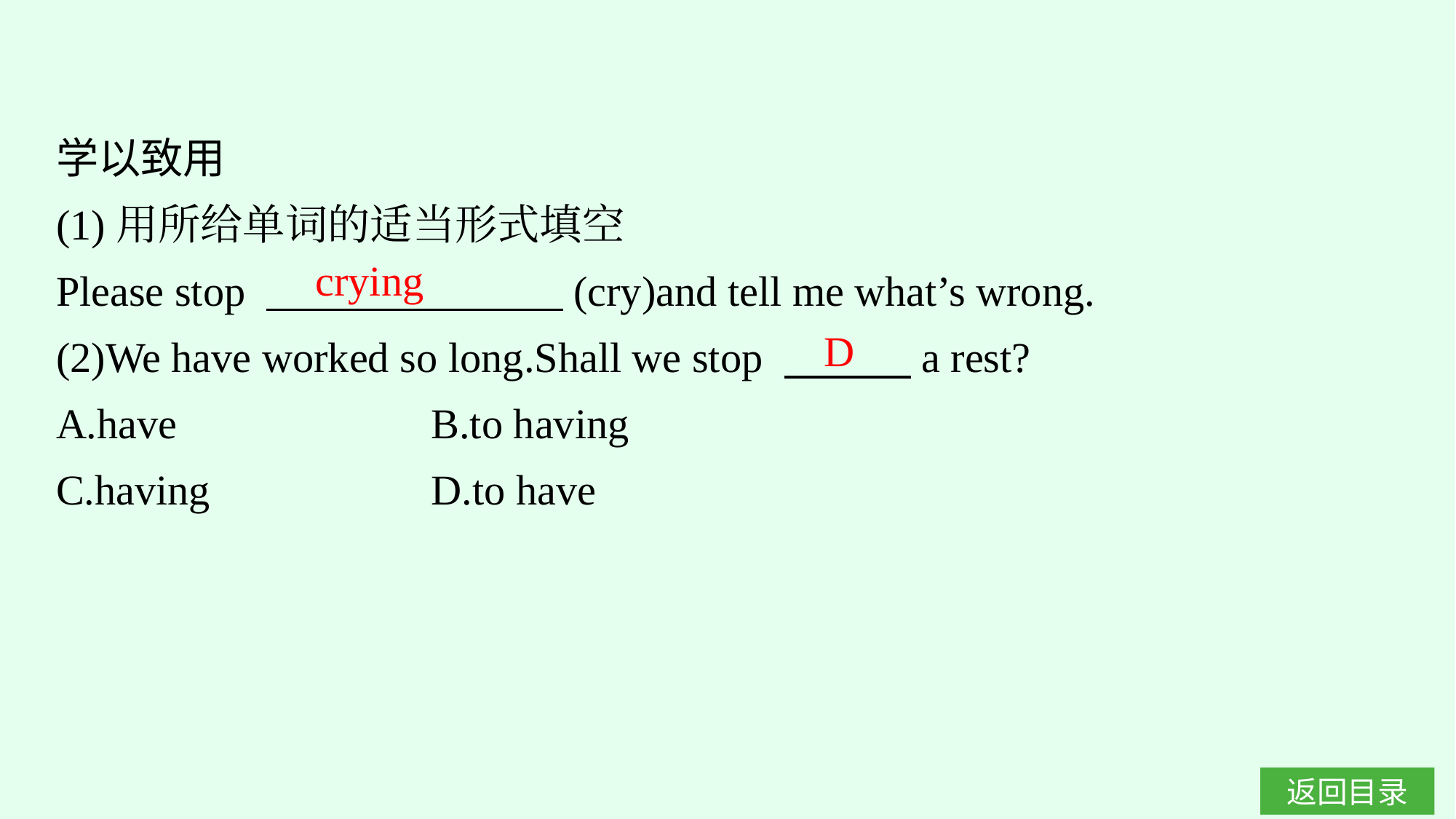

学以致用
(1)用所给单词的适当形式填空
Please stop 　　　　　　　(cry)and tell me what’s wrong.
(2)We have worked so long.Shall we stop 　　　a rest?
A.have　　　　 　	B.to having
C.having		D.to have
crying
D